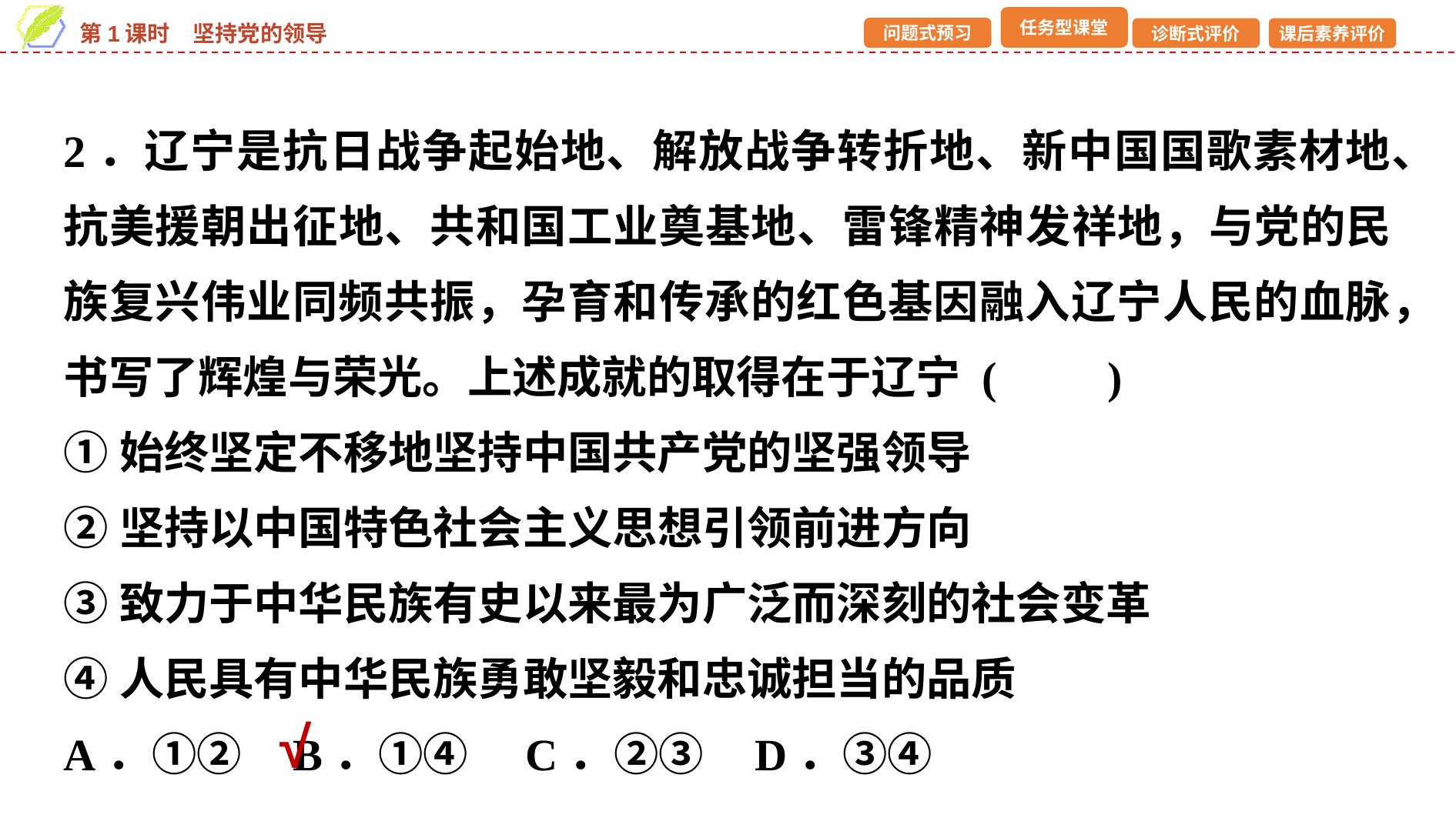

2．辽宁是抗日战争起始地、解放战争转折地、新中国国歌素材地、抗美援朝出征地、共和国工业奠基地、雷锋精神发祥地，与党的民族复兴伟业同频共振，孕育和传承的红色基因融入辽宁人民的血脉，书写了辉煌与荣光。上述成就的取得在于辽宁 (　　)
①始终坚定不移地坚持中国共产党的坚强领导
②坚持以中国特色社会主义思想引领前进方向
③致力于中华民族有史以来最为广泛而深刻的社会变革
④人民具有中华民族勇敢坚毅和忠诚担当的品质
A．①②    B．①④	C．②③    D．③④
√